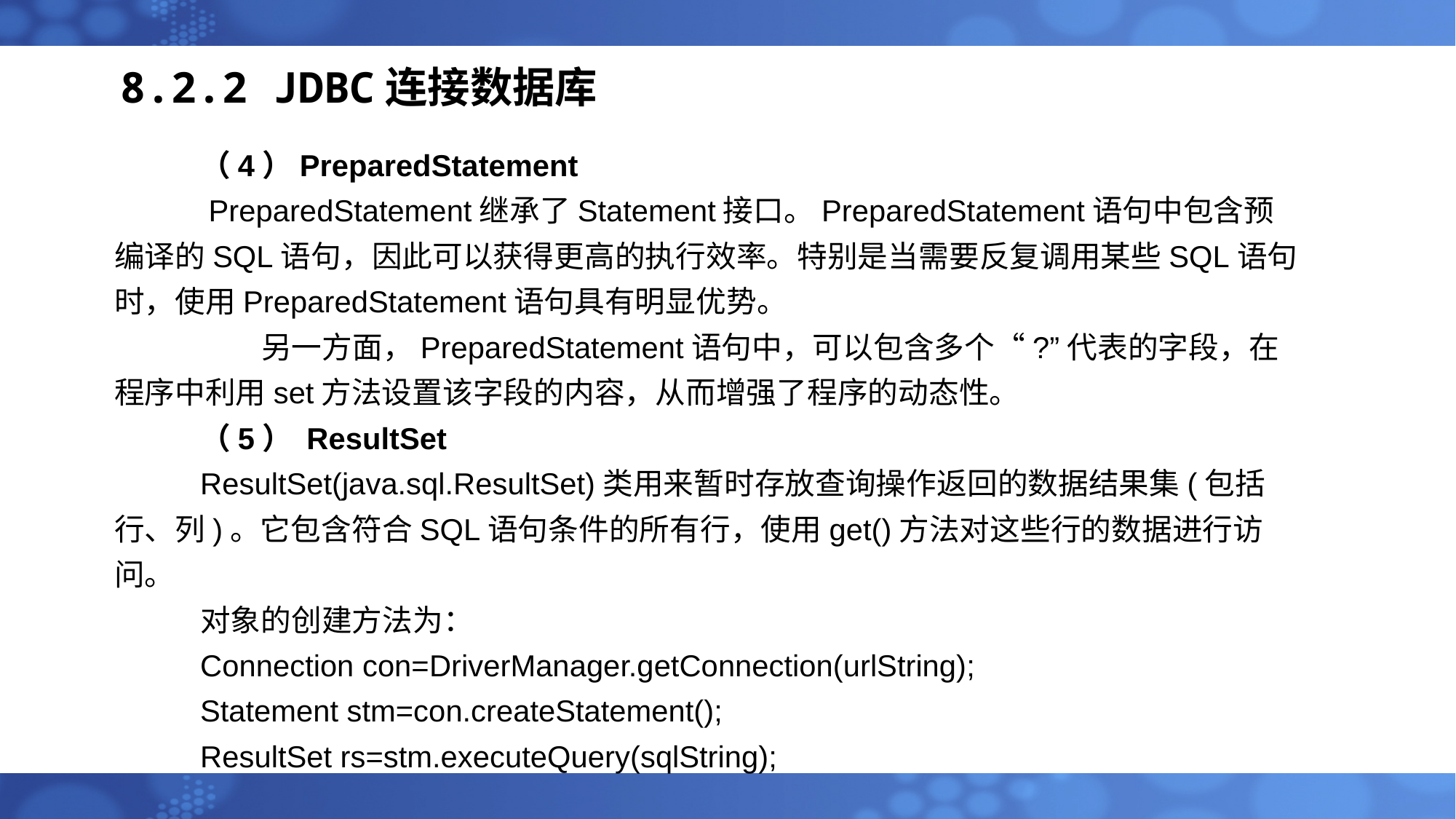

# 8.2.2 JDBC连接数据库
（4）PreparedStatement
 PreparedStatement继承了Statement接口。PreparedStatement语句中包含预编译的SQL语句，因此可以获得更高的执行效率。特别是当需要反复调用某些SQL语句时，使用PreparedStatement语句具有明显优势。        另一方面，PreparedStatement语句中，可以包含多个“?”代表的字段，在程序中利用set方法设置该字段的内容，从而增强了程序的动态性。
（5） ResultSet
ResultSet(java.sql.ResultSet)类用来暂时存放查询操作返回的数据结果集(包括行、列)。它包含符合SQL语句条件的所有行，使用get()方法对这些行的数据进行访问。
对象的创建方法为：
Connection con=DriverManager.getConnection(urlString);
Statement stm=con.createStatement();
ResultSet rs=stm.executeQuery(sqlString);